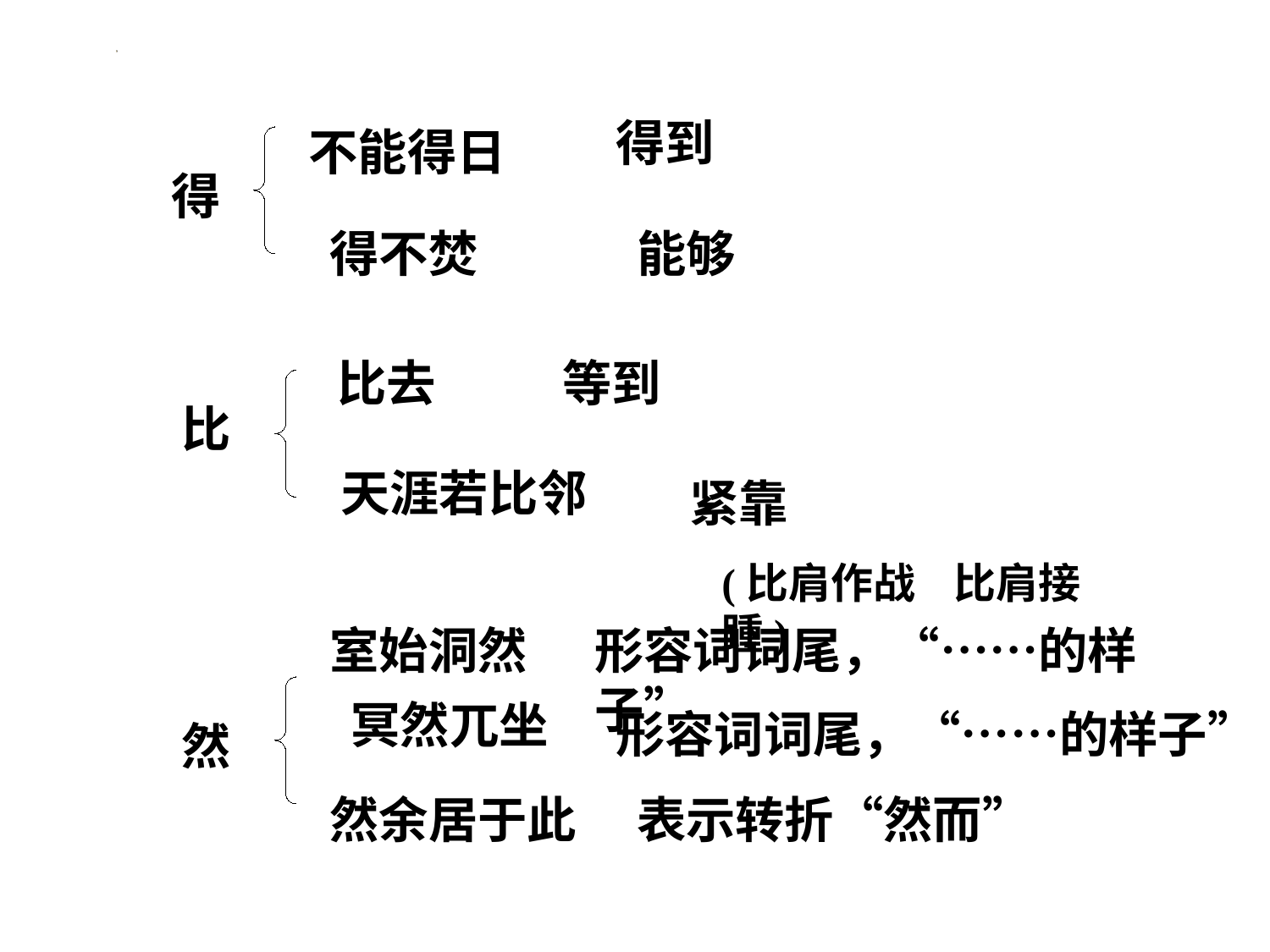

得到
不能得日

得

得不焚
能够
比去
等到

比
天涯若比邻
紧靠
(比肩作战    比肩接踵)
室始洞然
形容词词尾，“……的样子”

冥然兀坐
形容词词尾，“……的样子”

然

然余居于此
表示转折“然而”